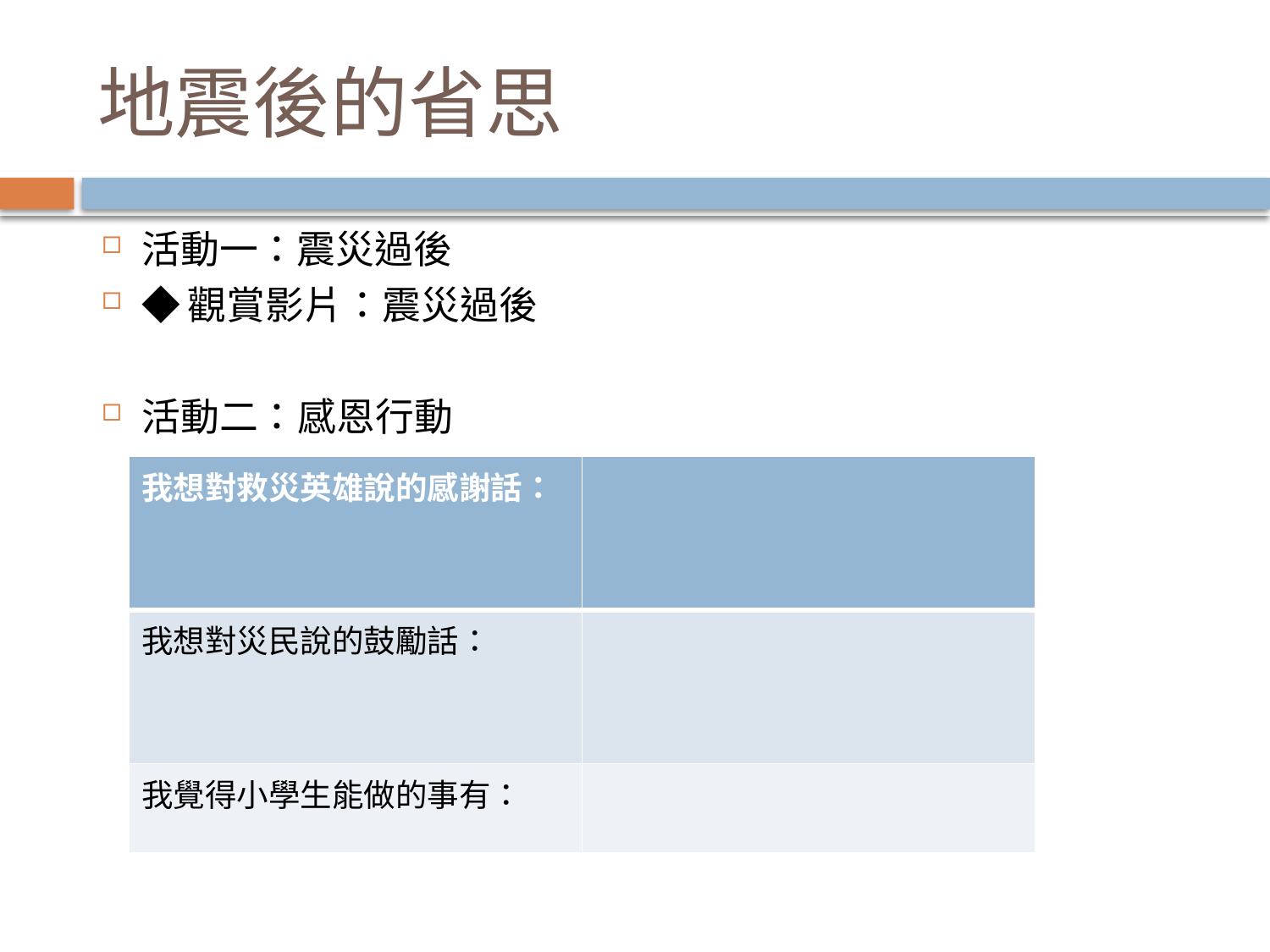

# 地震後的省思
活動一：震災過後
◆觀賞影片：震災過後

活動二：感恩行動

| 我想對救災英雄說的感謝話： |  |
| --- | --- |
| 我想對災民說的鼓勵話： |  |
| 我覺得小學生能做的事有： |  |